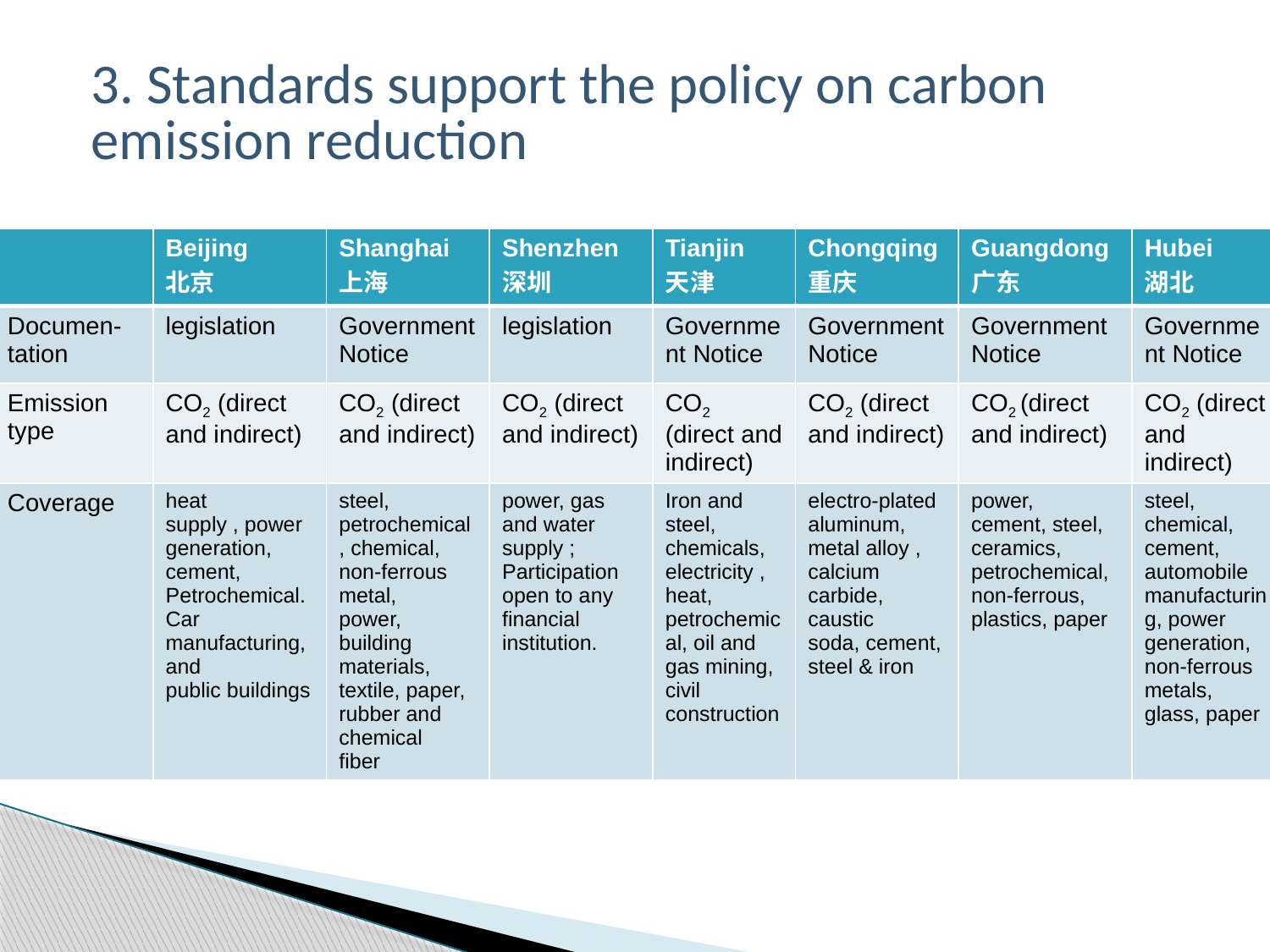

3. Standards support the policy on carbon emission reduction
|  | Beijing 北京 | Shanghai 上海 | Shenzhen 深圳 | Tianjin 天津 | Chongqing 重庆 | Guangdong 广东 | Hubei 湖北 |
| --- | --- | --- | --- | --- | --- | --- | --- |
| Documen-tation | legislation | Government Notice | legislation | Government Notice | Government Notice | Government Notice | Government Notice |
| Emission type | CO2 (direct and indirect) | CO2 (direct and indirect) | CO2 (direct and indirect) | CO2 (direct and indirect) | CO2 (direct and indirect) | CO2 (direct and indirect) | CO2 (direct and indirect) |
| Coverage | heat supply , power generation, cement, Petrochemical. Car manufacturing, and public buildings | steel, petrochemical, chemical, non-ferrous metal, power, building materials, textile, paper, rubber and chemical fiber | power, gas and water supply ; Participation open to any financial institution. | Iron and steel, chemicals, electricity , heat, petrochemical, oil and gas mining, civil construction | electro-plated aluminum, metal alloy , calcium carbide, caustic soda, cement, steel & iron | power, cement, steel, ceramics, petrochemical, non-ferrous, plastics, paper | steel, chemical, cement, automobile manufacturing, power generation, non-ferrous metals, glass, paper |